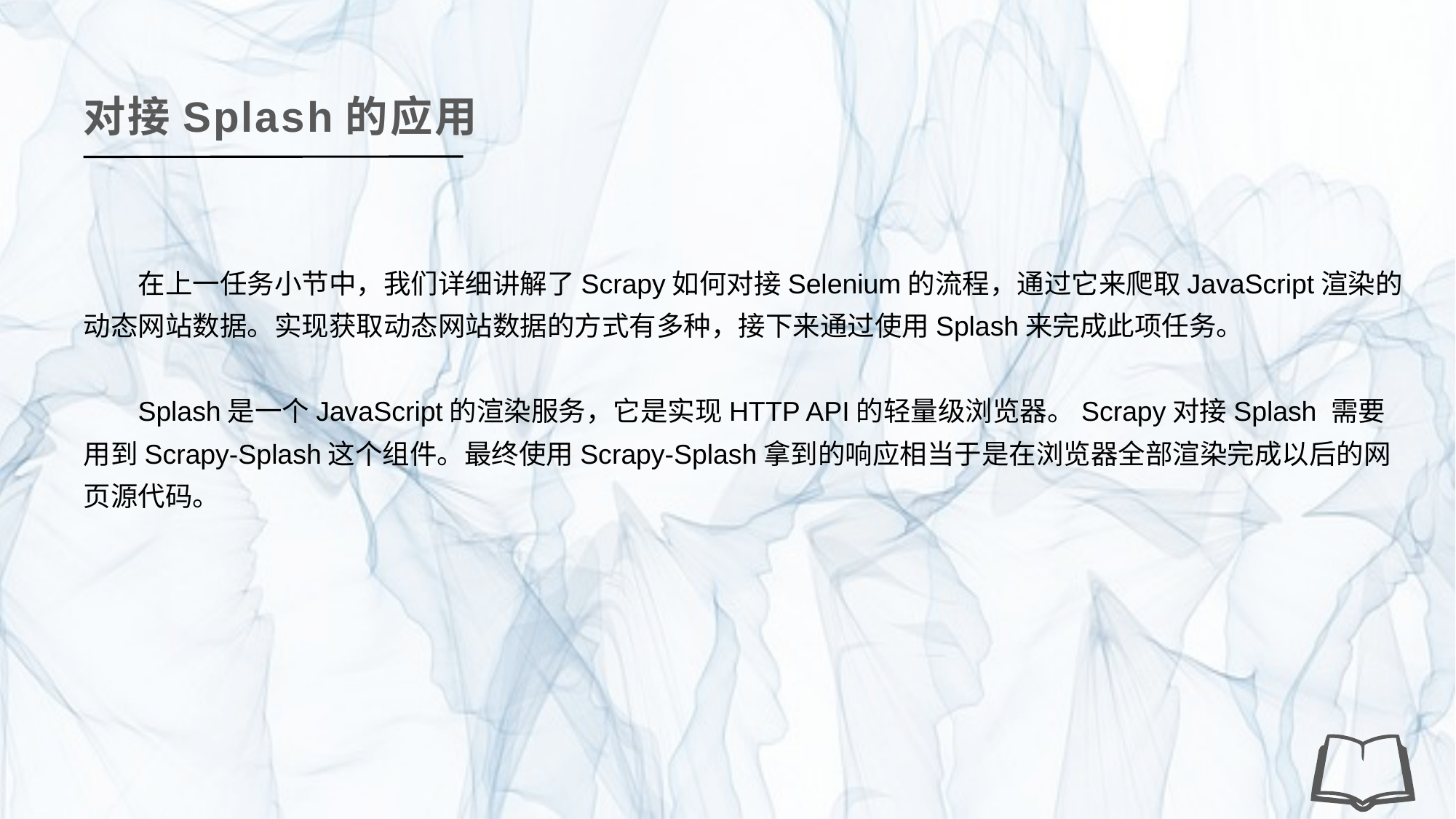

对接Splash的应用
在上一任务小节中，我们详细讲解了Scrapy如何对接Selenium的流程，通过它来爬取JavaScript渲染的动态网站数据。实现获取动态网站数据的方式有多种，接下来通过使用Splash来完成此项任务。

Splash是一个JavaScript的渲染服务，它是实现HTTP API的轻量级浏览器。Scrapy对接Splash 需要用到Scrapy-Splash这个组件。最终使用Scrapy-Splash拿到的响应相当于是在浏览器全部渲染完成以后的网页源代码。

24